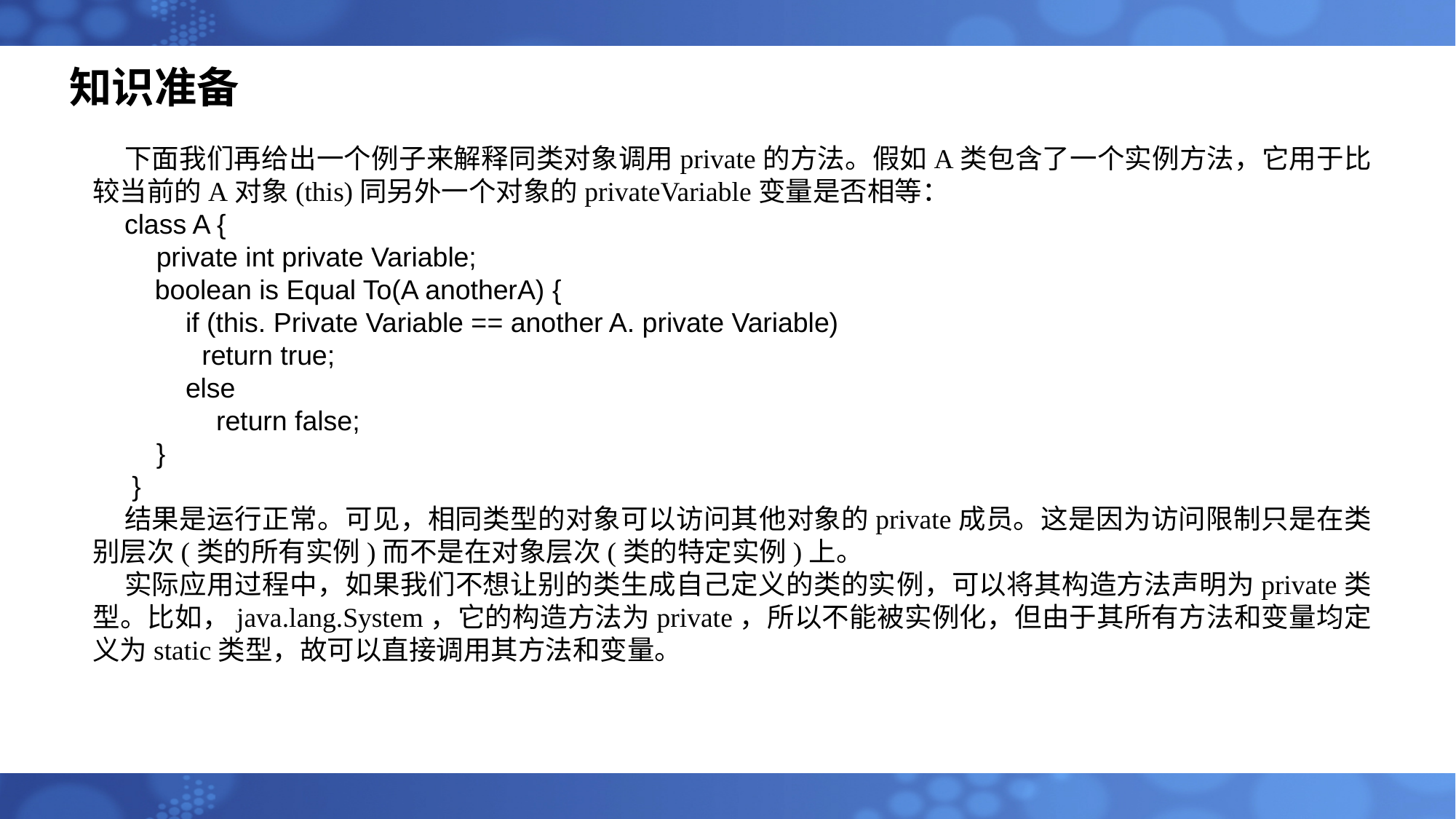

# 知识准备
下面我们再给出一个例子来解释同类对象调用private的方法。假如A类包含了一个实例方法，它用于比较当前的A对象(this)同另外一个对象的privateVariable变量是否相等：
class A {
private int private Variable;
    boolean is Equal To(A anotherA) {
        if (this. Private Variable == another A. private Variable)
        	return true;
        else
            return false;
}
 }
结果是运行正常。可见，相同类型的对象可以访问其他对象的private成员。这是因为访问限制只是在类别层次(类的所有实例)而不是在对象层次(类的特定实例)上。
实际应用过程中，如果我们不想让别的类生成自己定义的类的实例，可以将其构造方法声明为private类型。比如，java.lang.System，它的构造方法为private，所以不能被实例化，但由于其所有方法和变量均定义为static类型，故可以直接调用其方法和变量。